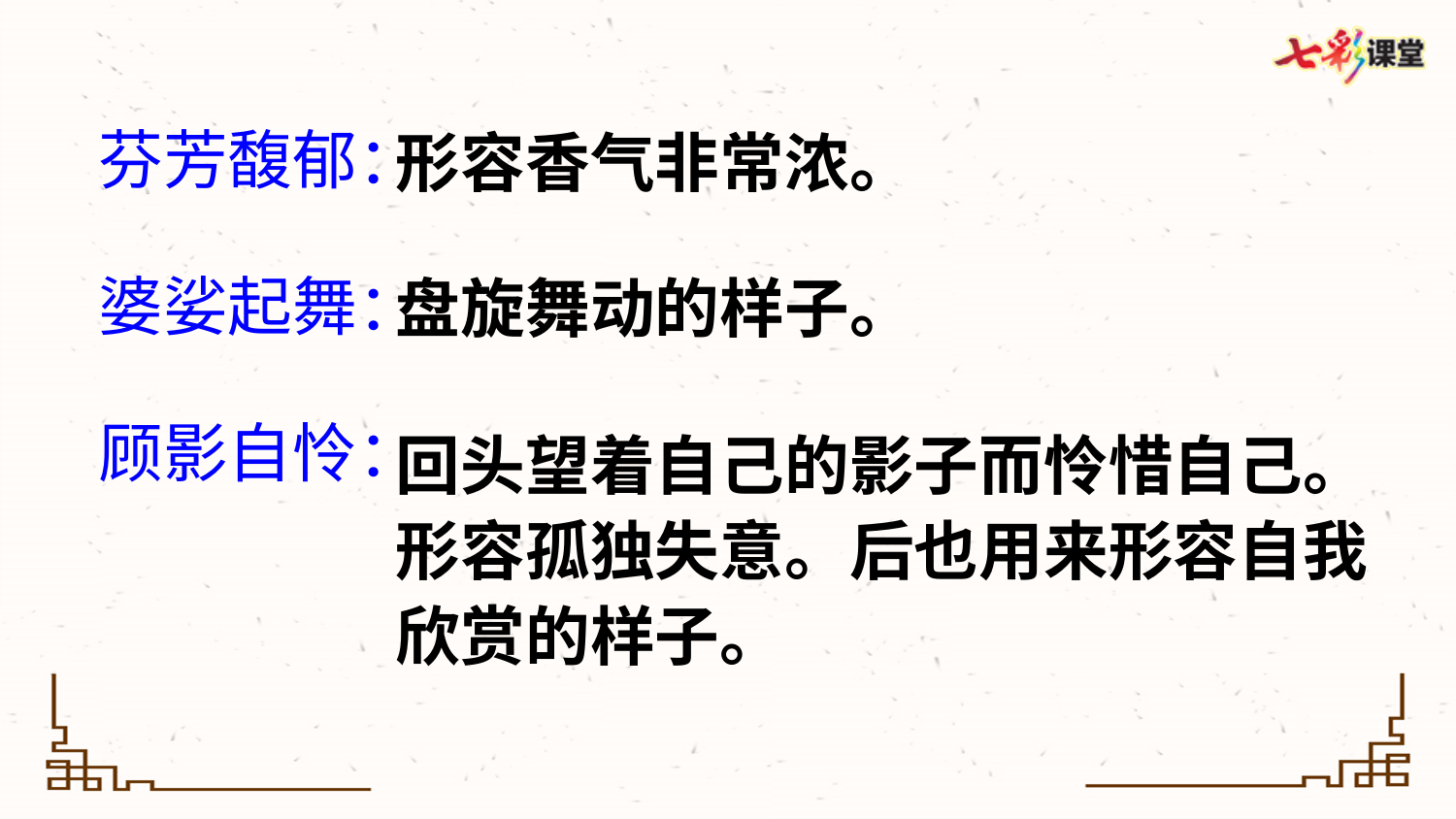

芬芳馥郁：
形容香气非常浓。
婆娑起舞：
盘旋舞动的样子。
顾影自怜：
回头望着自己的影子而怜惜自己。形容孤独失意。后也用来形容自我欣赏的样子。